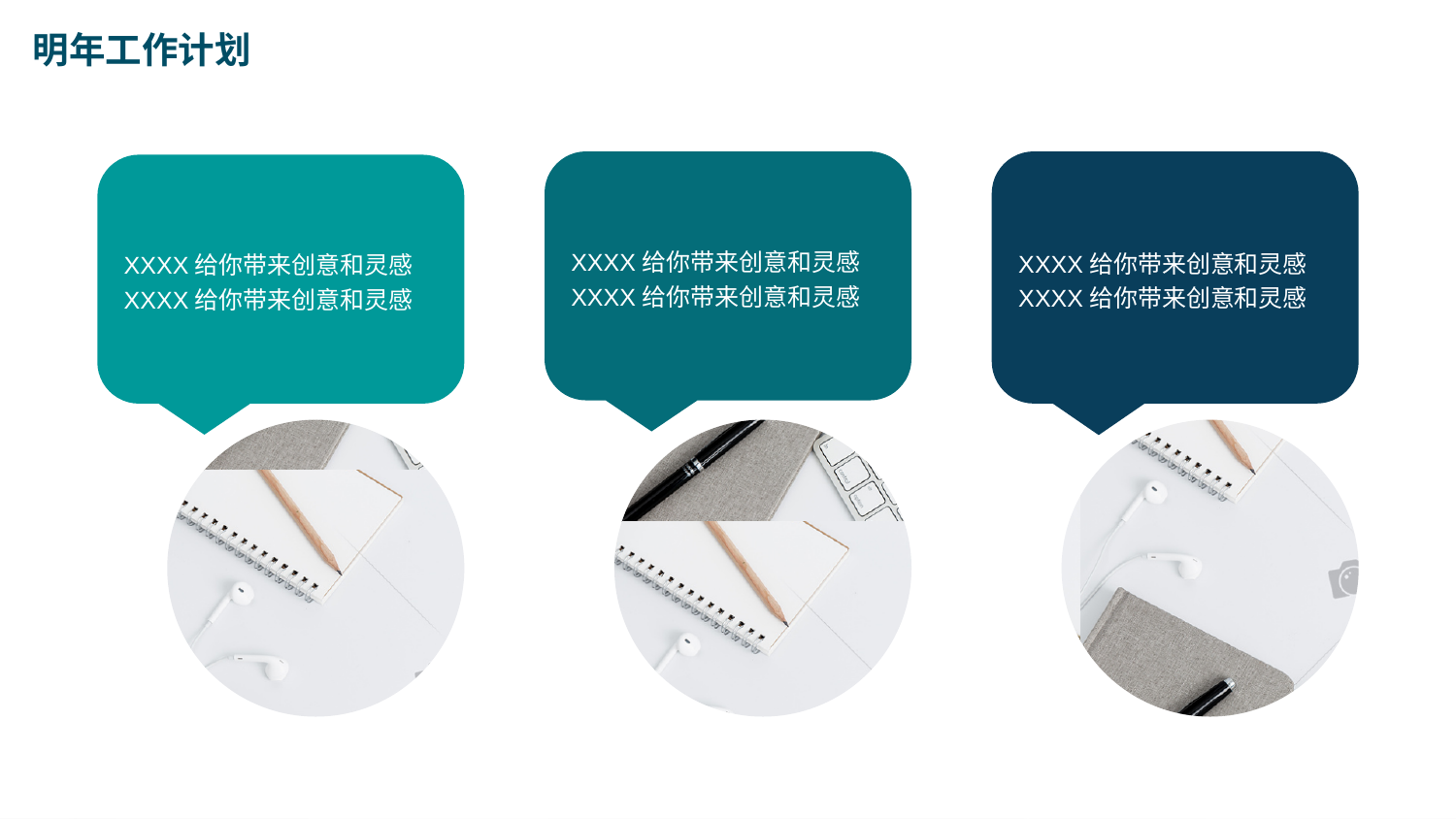

明年工作计划
XXXX给你带来创意和灵感
XXXX给你带来创意和灵感
XXXX给你带来创意和灵感
XXXX给你带来创意和灵感
XXXX给你带来创意和灵感
XXXX给你带来创意和灵感